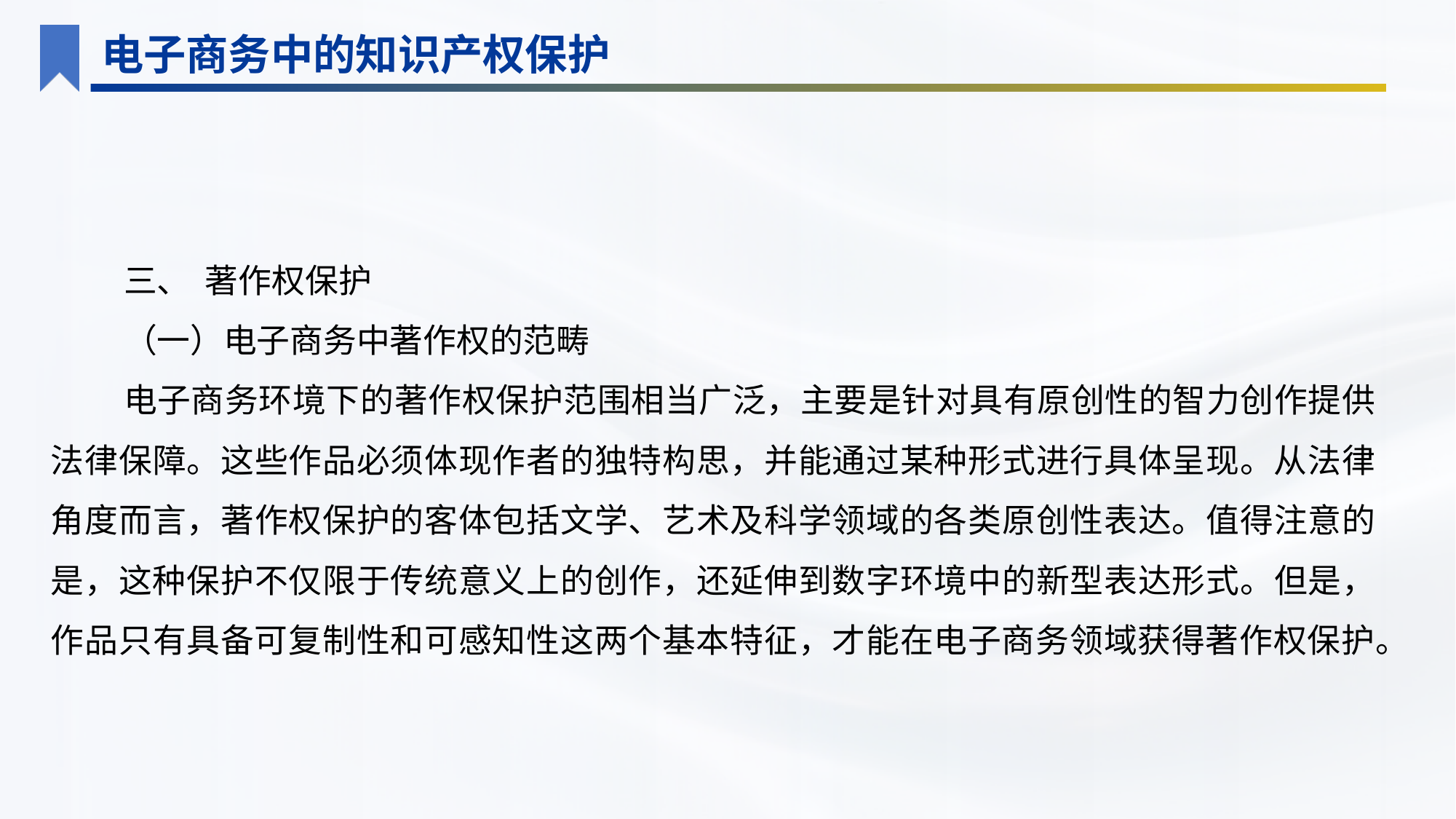

电子商务中的知识产权保护
三、  著作权保护
（一）电子商务中著作权的范畴
电子商务环境下的著作权保护范围相当广泛，主要是针对具有原创性的智力创作提供法律保障。这些作品必须体现作者的独特构思，并能通过某种形式进行具体呈现。从法律角度而言，著作权保护的客体包括文学、艺术及科学领域的各类原创性表达。值得注意的是，这种保护不仅限于传统意义上的创作，还延伸到数字环境中的新型表达形式。但是，作品只有具备可复制性和可感知性这两个基本特征，才能在电子商务领域获得著作权保护。